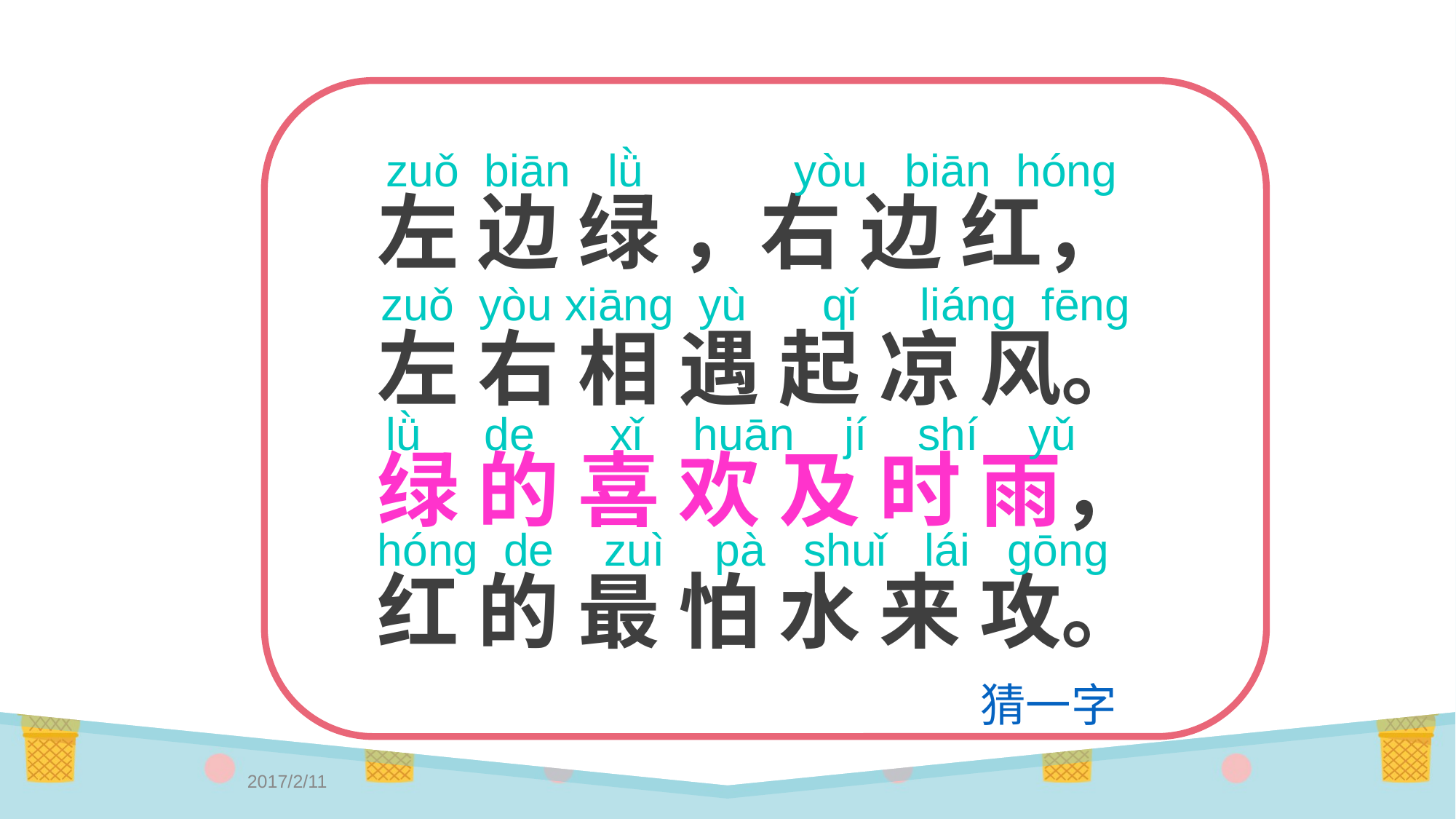

zuǒ  biān   lǜ            yòu   biān  hóng
左 边 绿 ，右 边 红，
左 右 相 遇 起 凉 风。
绿 的 喜 欢 及 时 雨，
红 的 最 怕 水 来 攻。
zuǒ  yòu xiāng  yù      qǐ     liáng  fēng
lǜ     de      xǐ    huān    jí    shí    yǔ
hóng  de    zuì    pà   shuǐ   lái   gōng
猜一字
2017/2/11